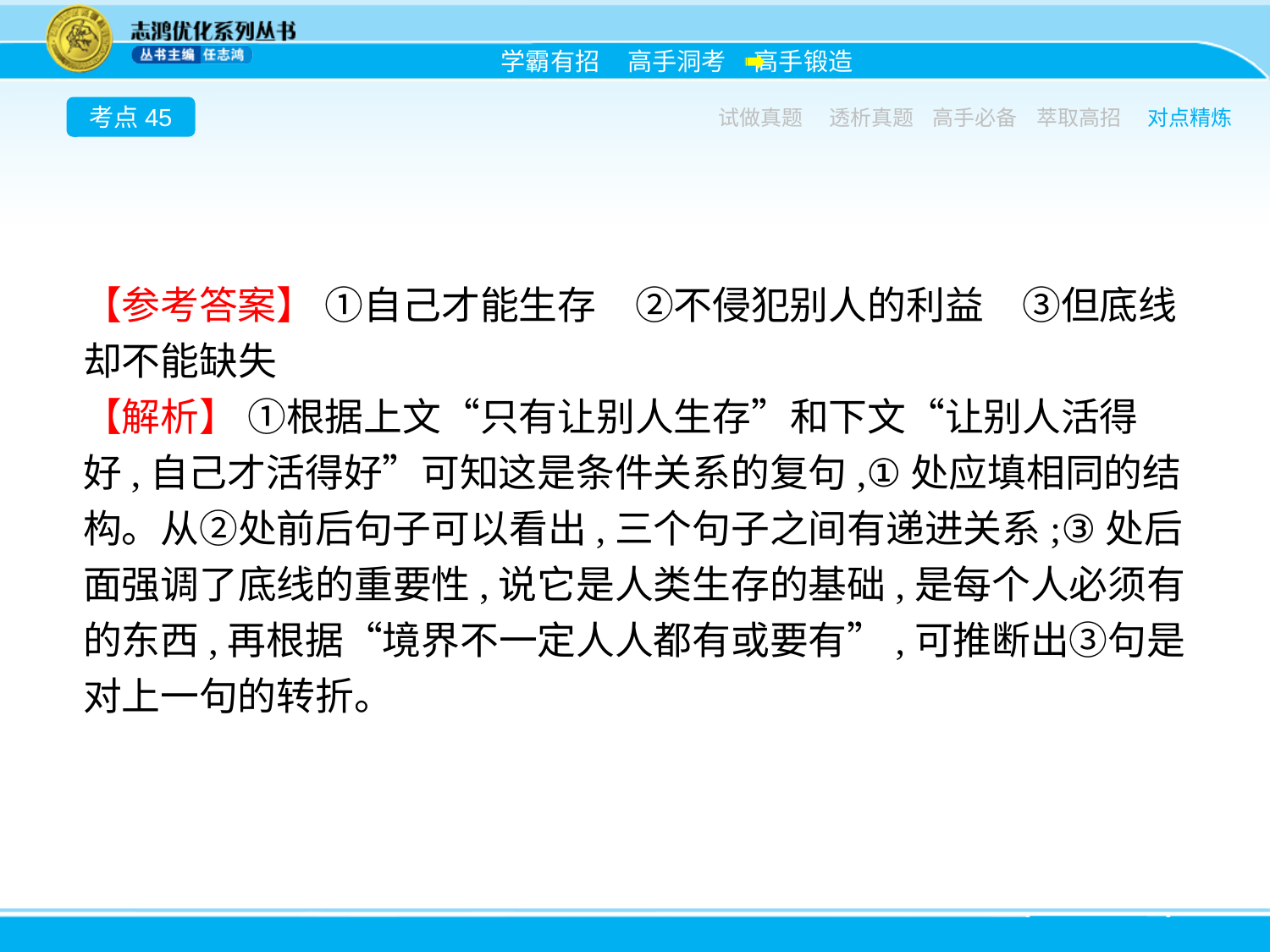

考点45
试做真题
透析真题
高手必备
萃取高招
对点精炼
【参考答案】 ①自己才能生存　②不侵犯别人的利益　③但底线却不能缺失
【解析】 ①根据上文“只有让别人生存”和下文“让别人活得好,自己才活得好”可知这是条件关系的复句,①处应填相同的结构。从②处前后句子可以看出,三个句子之间有递进关系;③处后面强调了底线的重要性,说它是人类生存的基础,是每个人必须有的东西,再根据“境界不一定人人都有或要有”,可推断出③句是对上一句的转折。